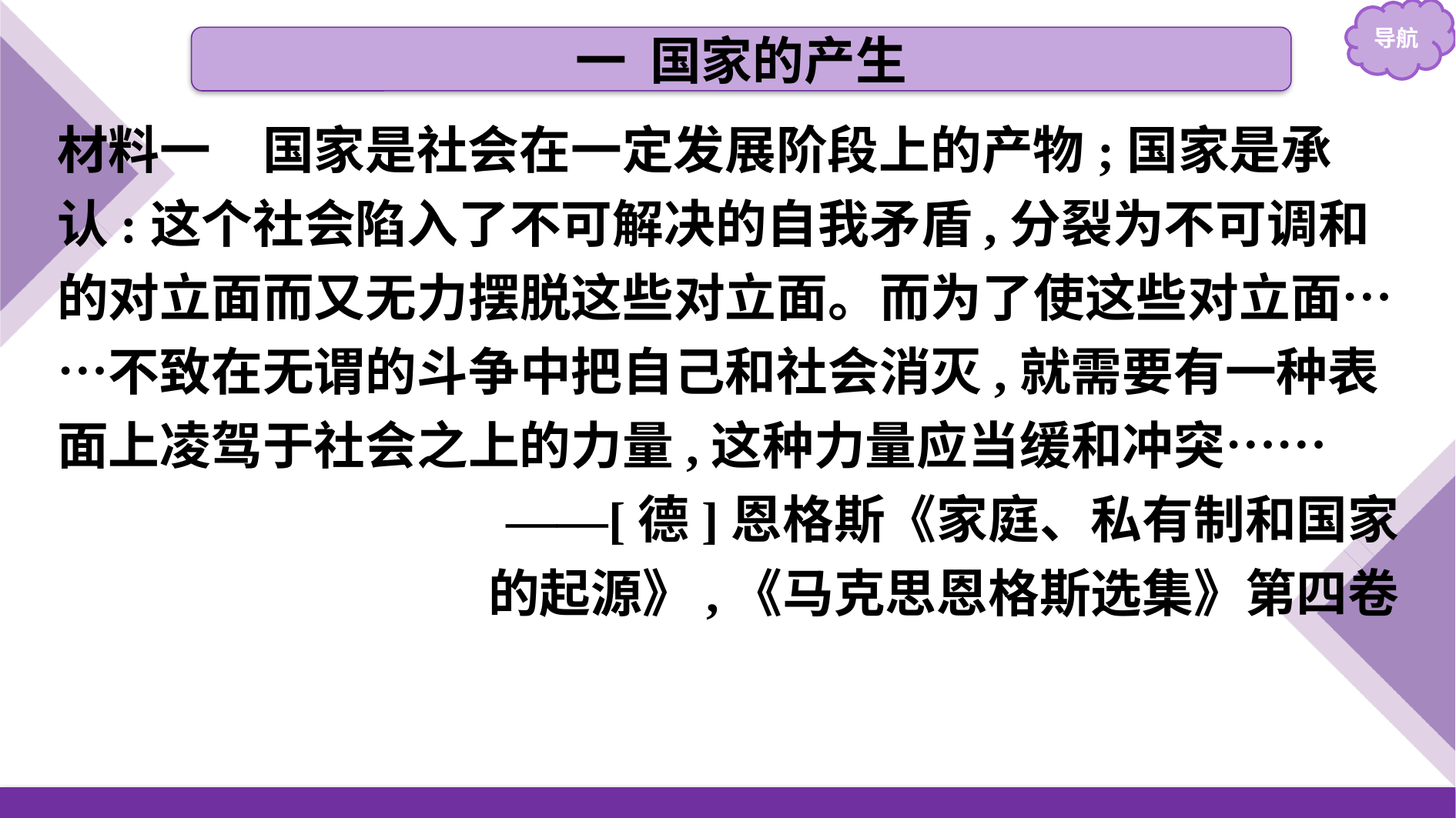

一  国家的产生
材料一　国家是社会在一定发展阶段上的产物;国家是承认:这个社会陷入了不可解决的自我矛盾,分裂为不可调和的对立面而又无力摆脱这些对立面。而为了使这些对立面……不致在无谓的斗争中把自己和社会消灭,就需要有一种表面上凌驾于社会之上的力量,这种力量应当缓和冲突……
——[德]恩格斯《家庭、私有制和国家
的起源》,《马克思恩格斯选集》第四卷